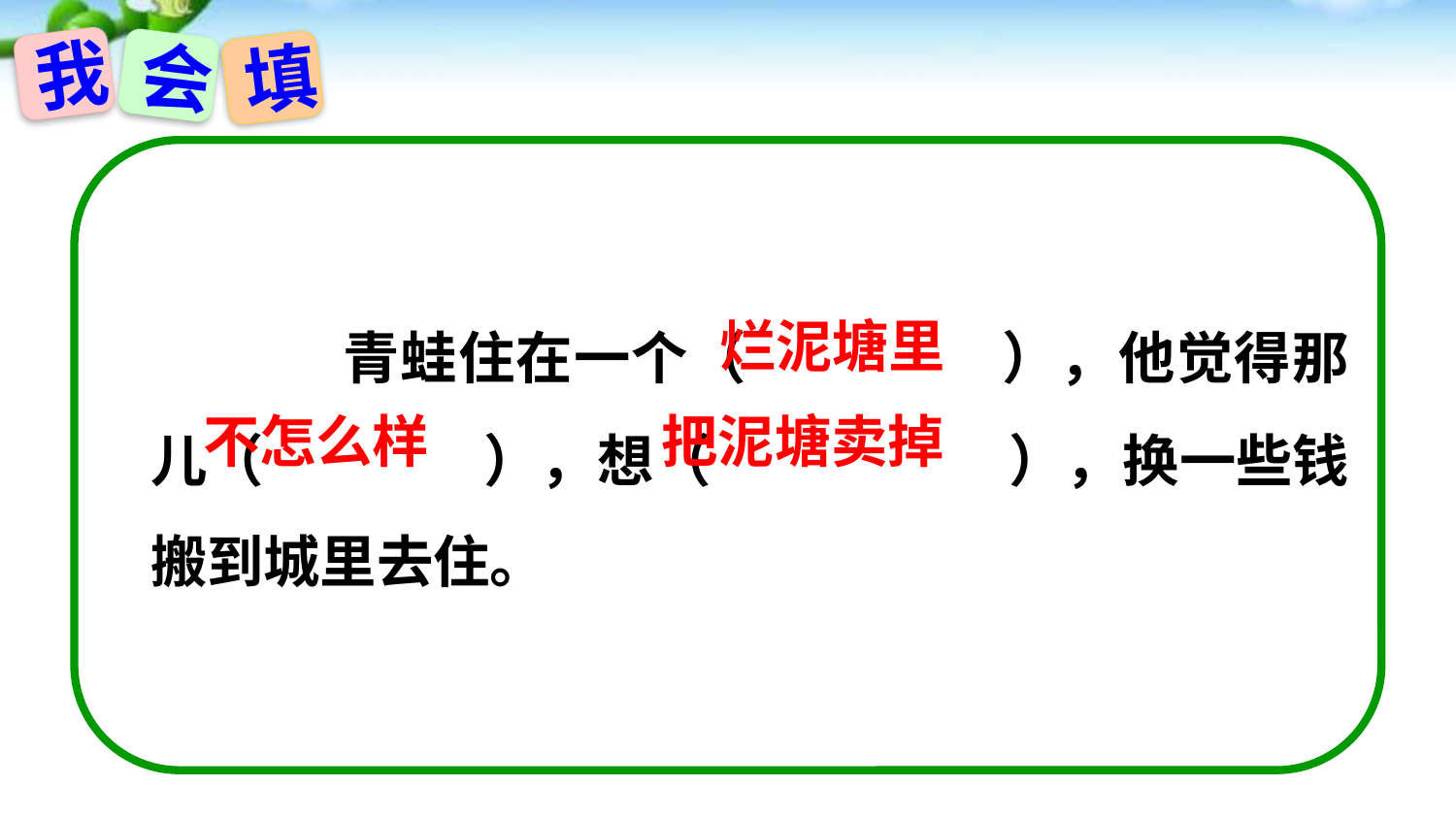

我
会
填

           青蛙住在一个（                  ），他觉得那儿（                 ），想（                       ），换一些钱搬到城里去住。
烂泥塘里
不怎么样
把泥塘卖掉